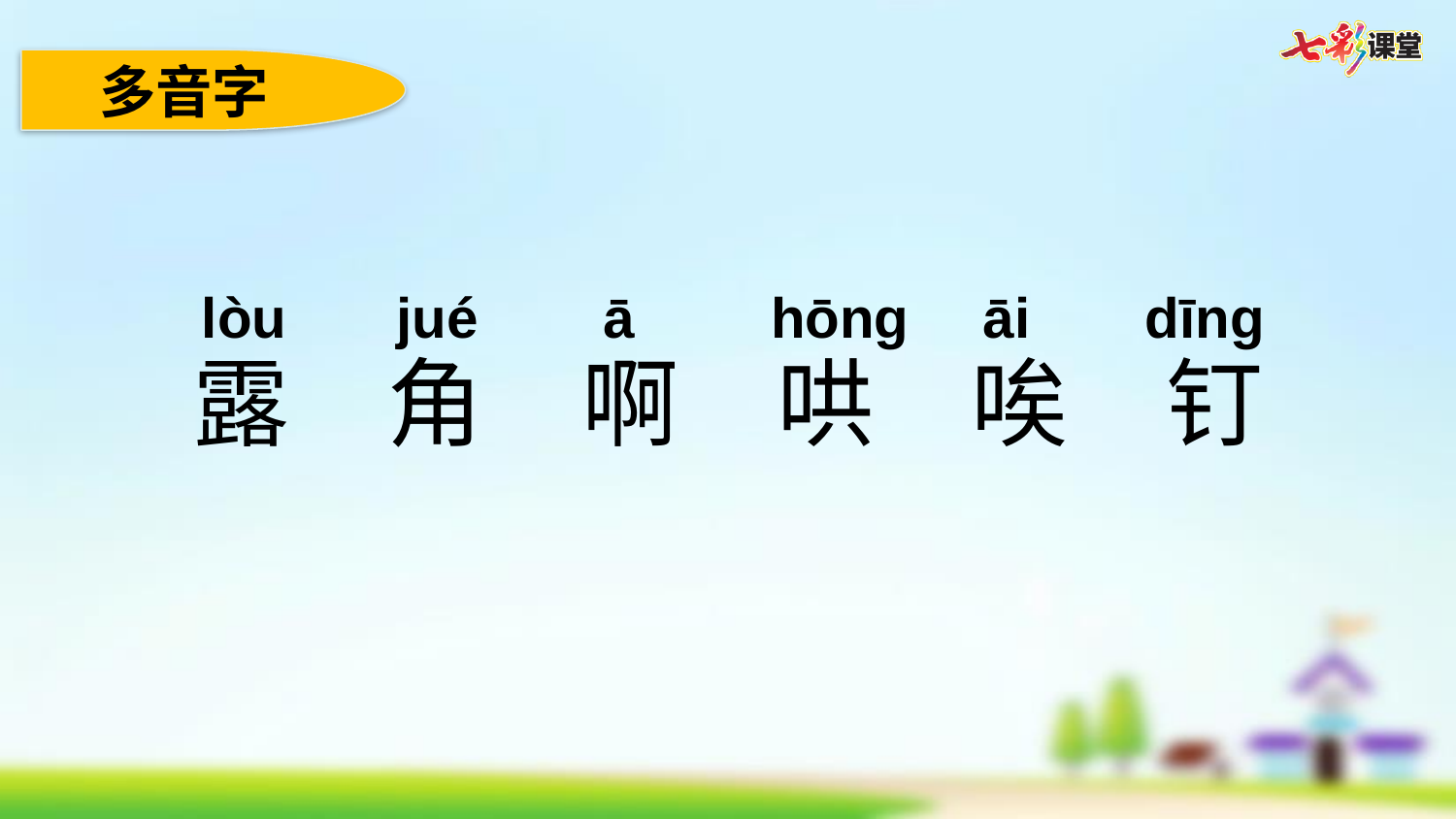

多音字
lòu
jué
ā
hōnɡ
āi
dīnɡ
露
角
啊
哄
唉
钉